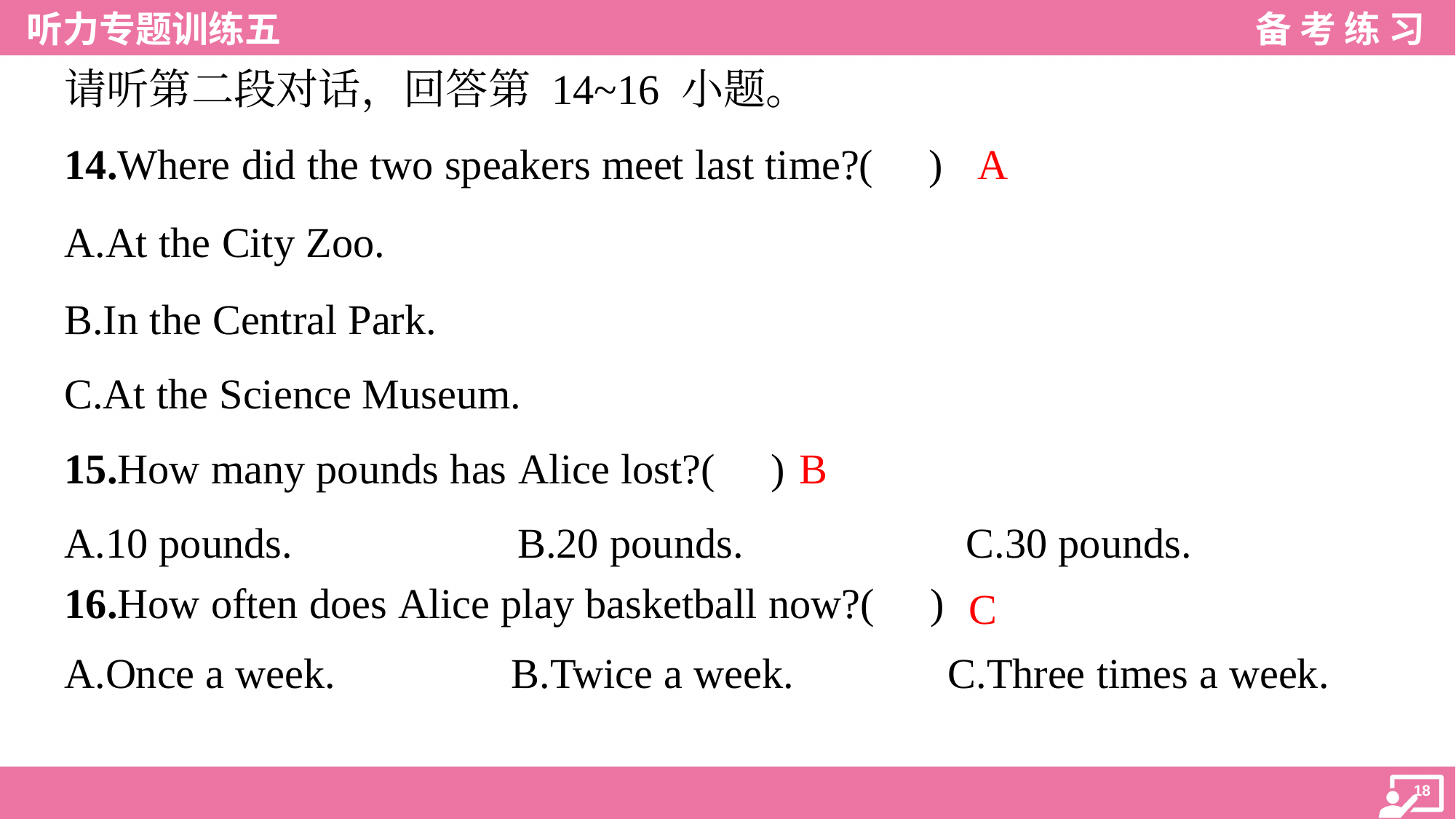

请听第二段对话，回答第 14~16 小题。
A
14.Where did the two speakers meet last time?(     )
A.At the City Zoo.
B.In the Central Park.
C.At the Science Museum.
B
15.How many pounds has Alice lost?(     )
A.10 pounds.	B.20 pounds.	C.30 pounds.
16.How often does Alice play basketball now?(     )
C
A.Once a week.		 B.Twice a week.                C.Three times a week.